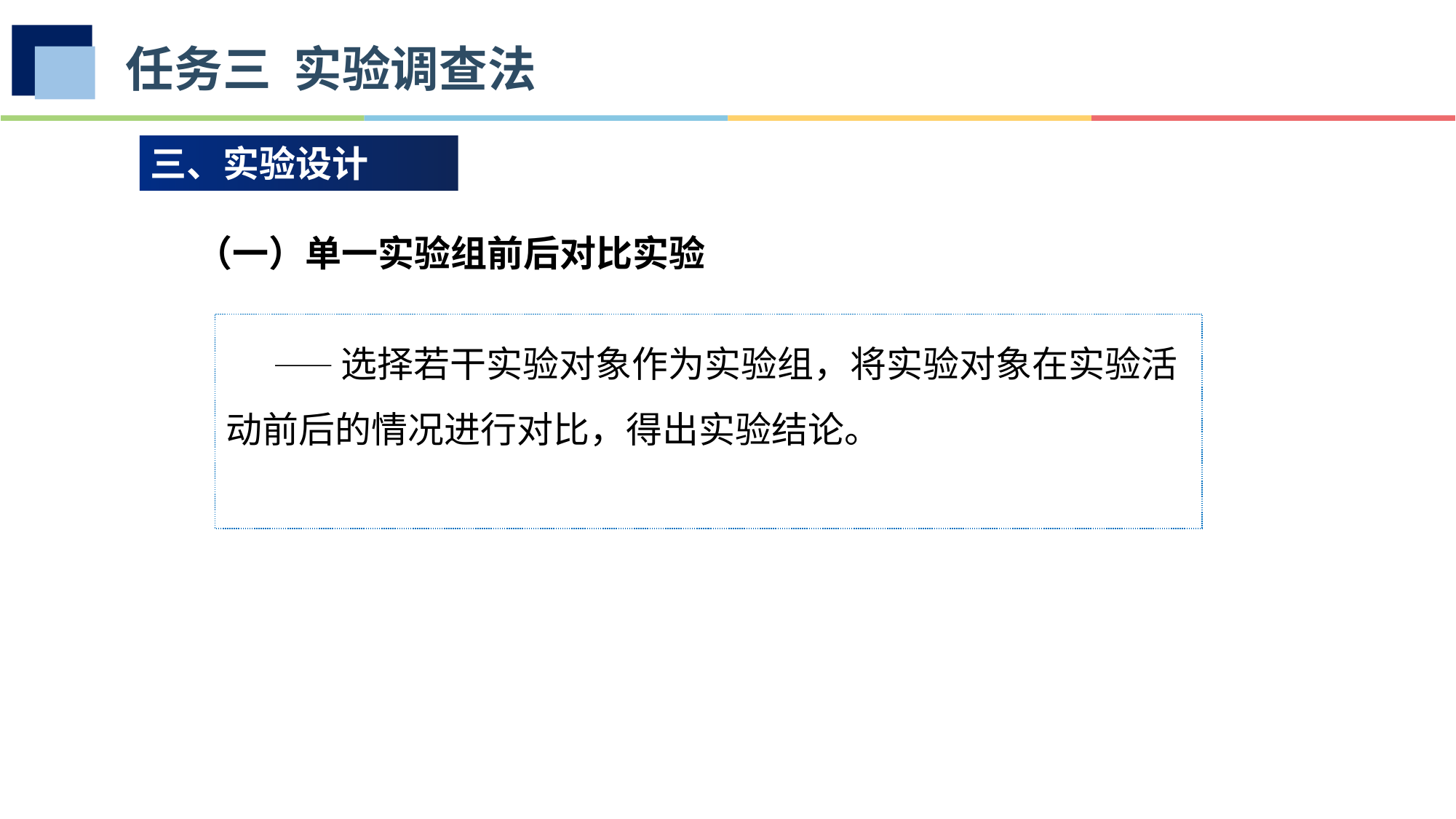

任务三  实验调查法

三、实验设计
（一）单一实验组前后对比实验
       ——选择若干实验对象作为实验组，将实验对象在实验活动前后的情况进行对比，得出实验结论。